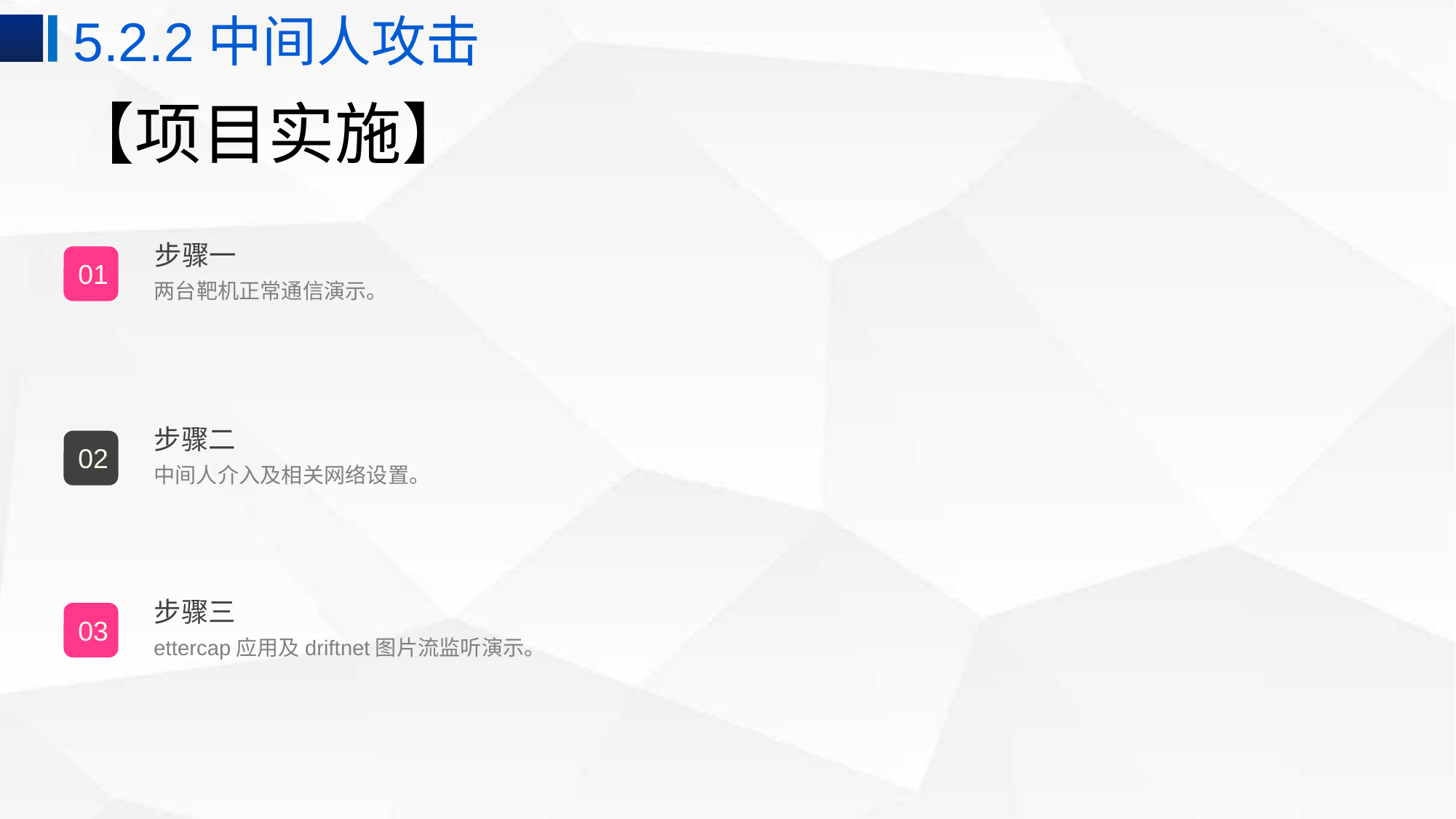

5.2.2中间人攻击

# 【项目实施】
步骤一

01
两台靶机正常通信演示。
步骤二

02
中间人介入及相关网络设置。
步骤三

03
ettercap应用及driftnet图片流监听演示。